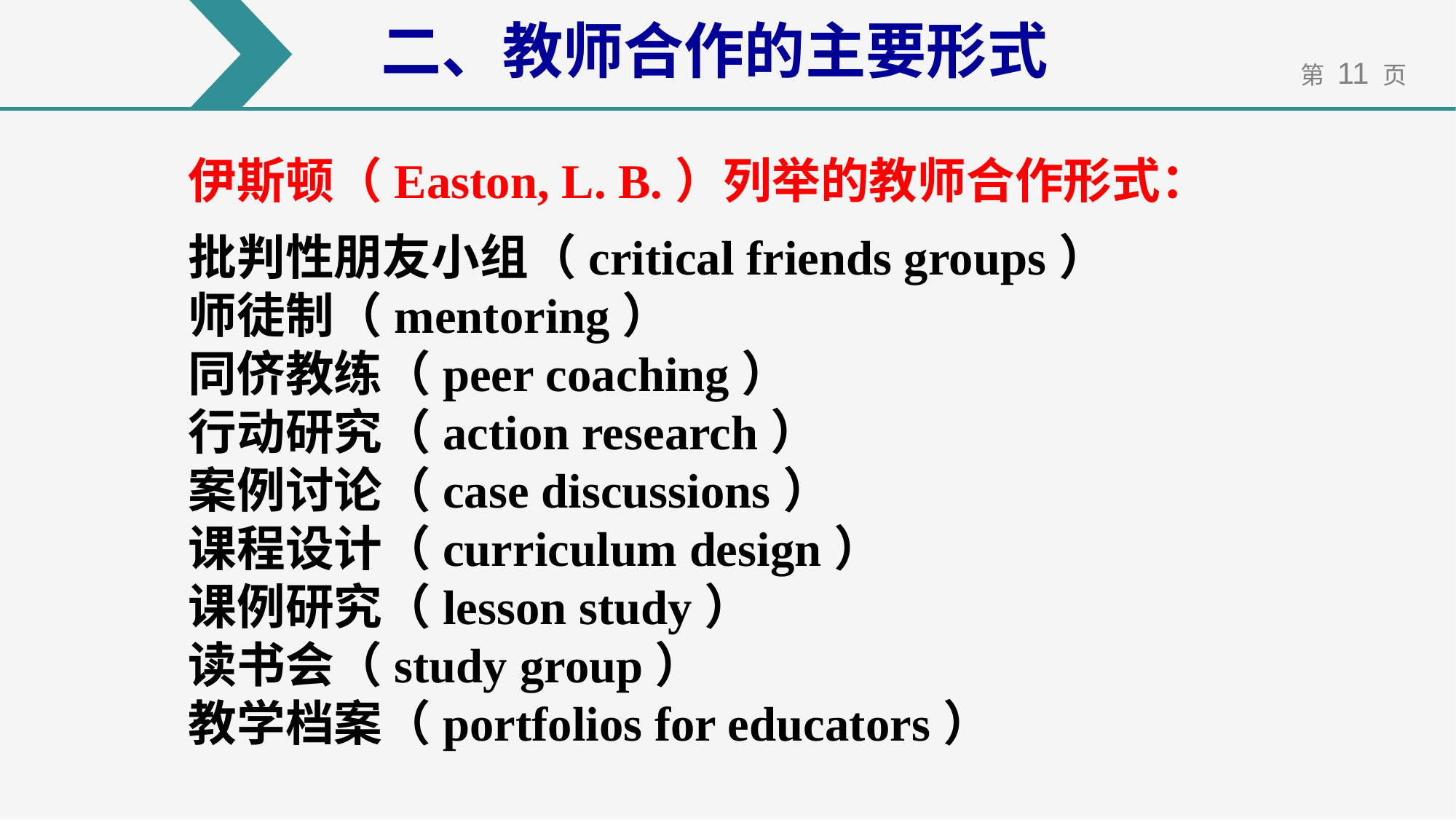

二、教师合作的主要形式
伊斯顿（Easton, L. B.）列举的教师合作形式：
批判性朋友小组（critical friends groups）
师徒制（mentoring）
同侪教练（peer coaching）
行动研究（action research）
案例讨论（case discussions）
课程设计（curriculum design）
课例研究（lesson study）
读书会（study group）
教学档案（portfolios for educators）